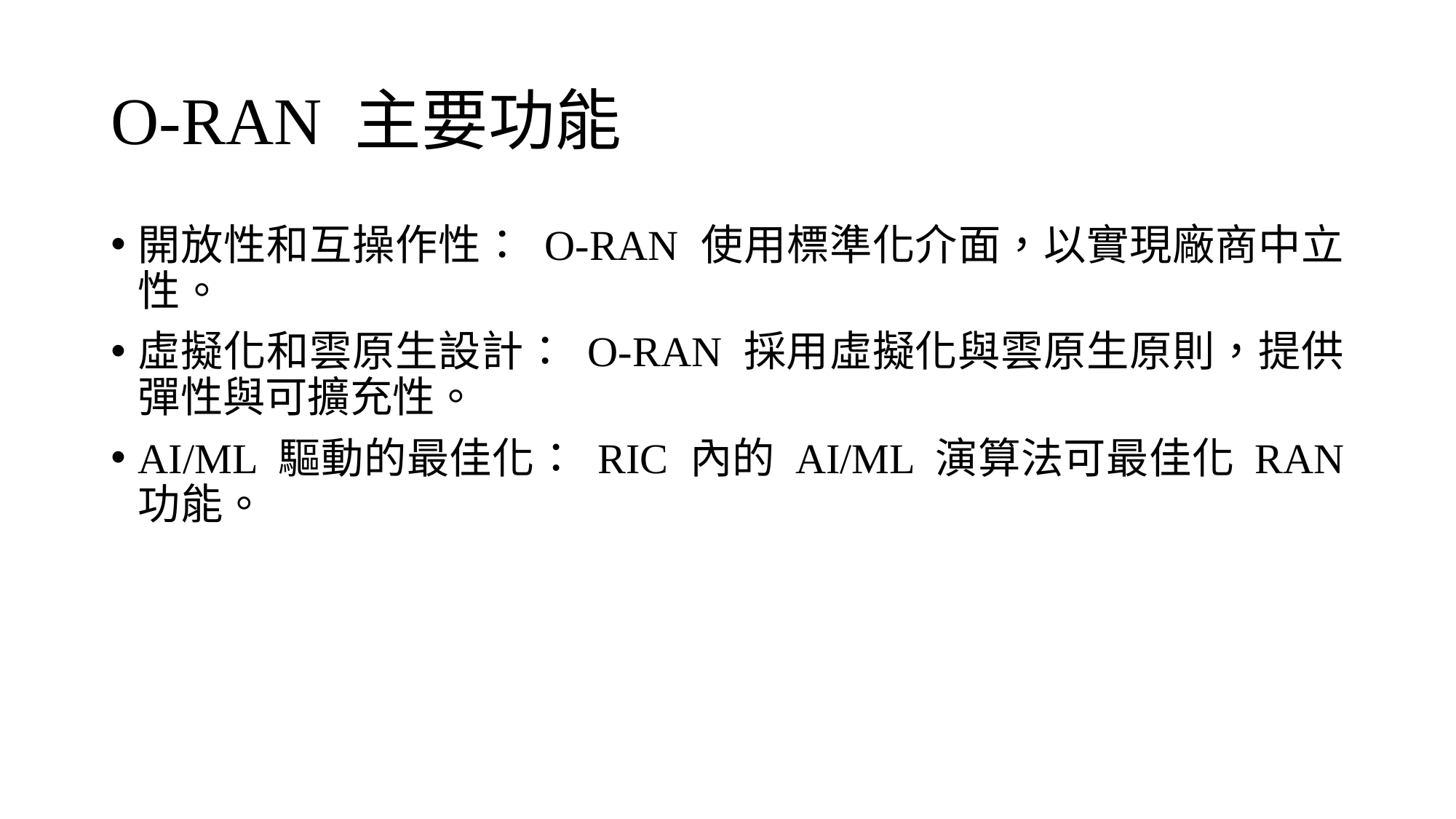

# O-RAN 主要功能
開放性和互操作性： O-RAN 使用標準化介面，以實現廠商中立性。
虛擬化和雲原生設計： O-RAN 採用虛擬化與雲原生原則，提供彈性與可擴充性。
AI/ML 驅動的最佳化： RIC 內的 AI/ML 演算法可最佳化 RAN 功能。